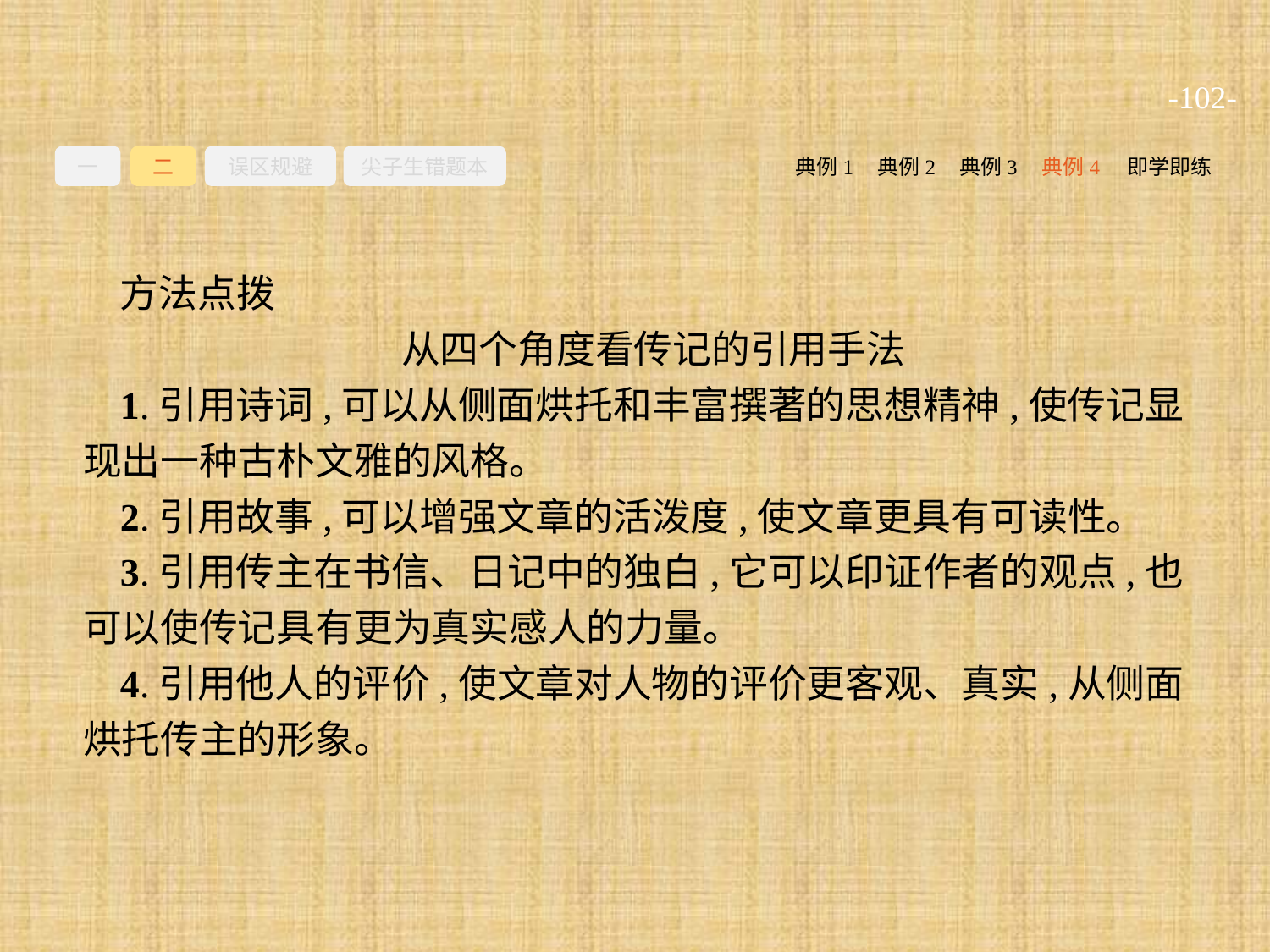

-102-
一
二
误区规避
尖子生错题本
典例2
典例3
典例4
即学即练
典例1
方法点拨
从四个角度看传记的引用手法
1.引用诗词,可以从侧面烘托和丰富撰著的思想精神,使传记显现出一种古朴文雅的风格。
2.引用故事,可以增强文章的活泼度,使文章更具有可读性。
3.引用传主在书信、日记中的独白,它可以印证作者的观点,也可以使传记具有更为真实感人的力量。
4.引用他人的评价,使文章对人物的评价更客观、真实,从侧面烘托传主的形象。